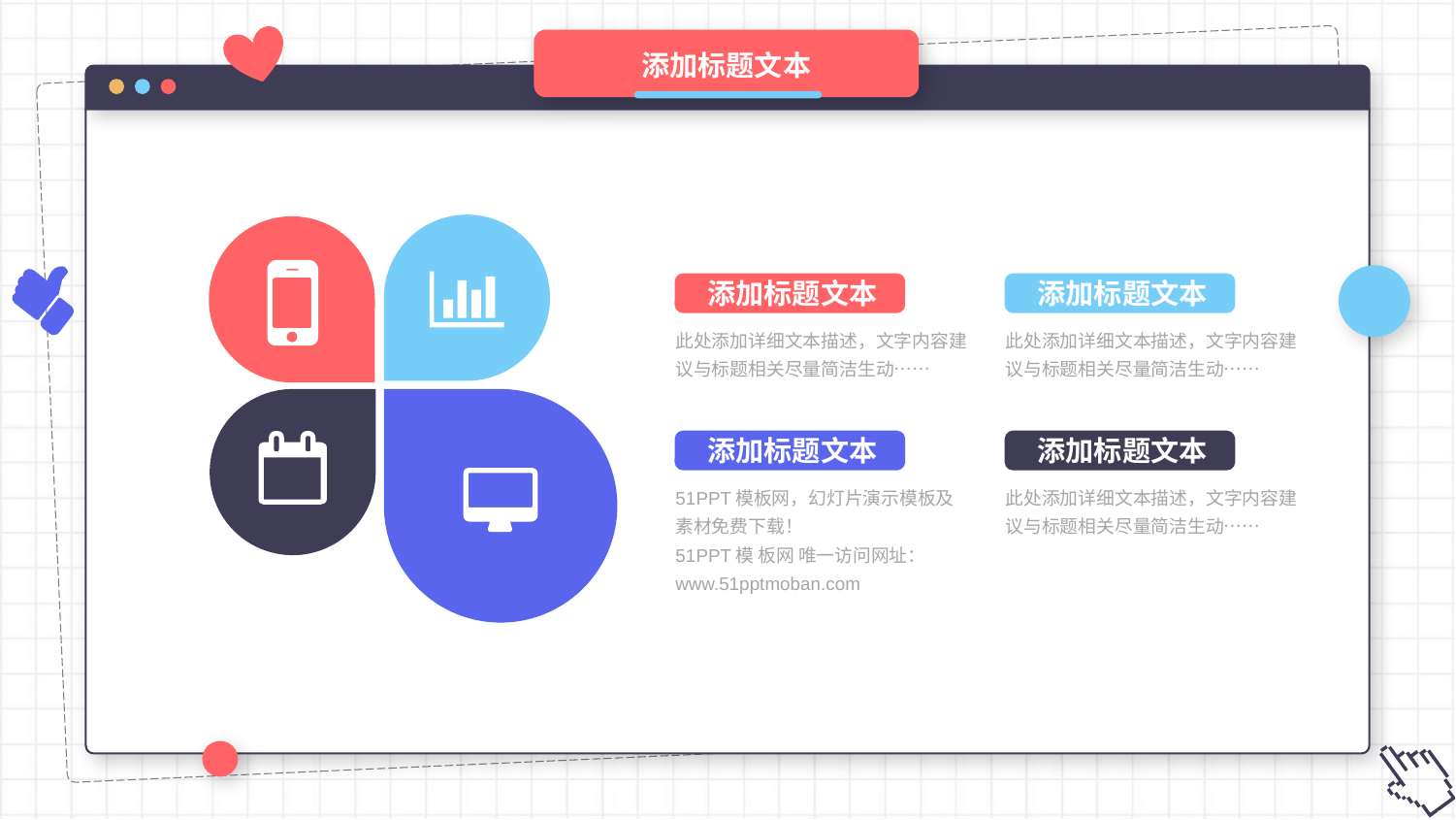

添加标题文本

添加标题文本

此处添加详细文本描述，文字内容建议与标题相关尽量简洁生动……
添加标题文本

此处添加详细文本描述，文字内容建议与标题相关尽量简洁生动……

添加标题文本

此处添加详细文本描述，文字内容建议与标题相关尽量简洁生动……
添加标题文本

51PPT模板网，幻灯片演示模板及素材免费下载！
51PPT模 板网 唯一访问网址：www.51pptmoban.com